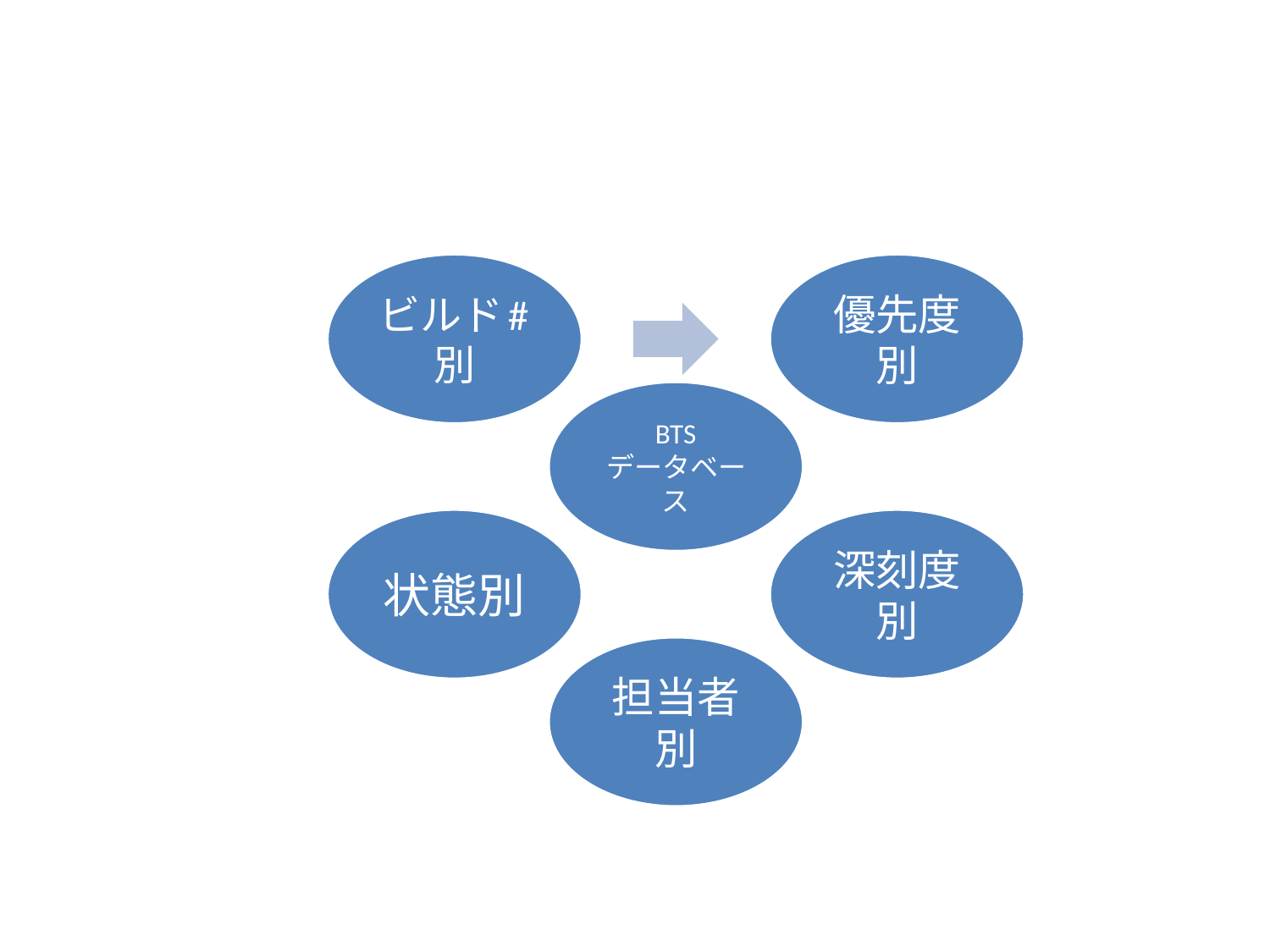

BTS
データベース
優先度別
担当者別
状態別
ビルド#別
深刻度別